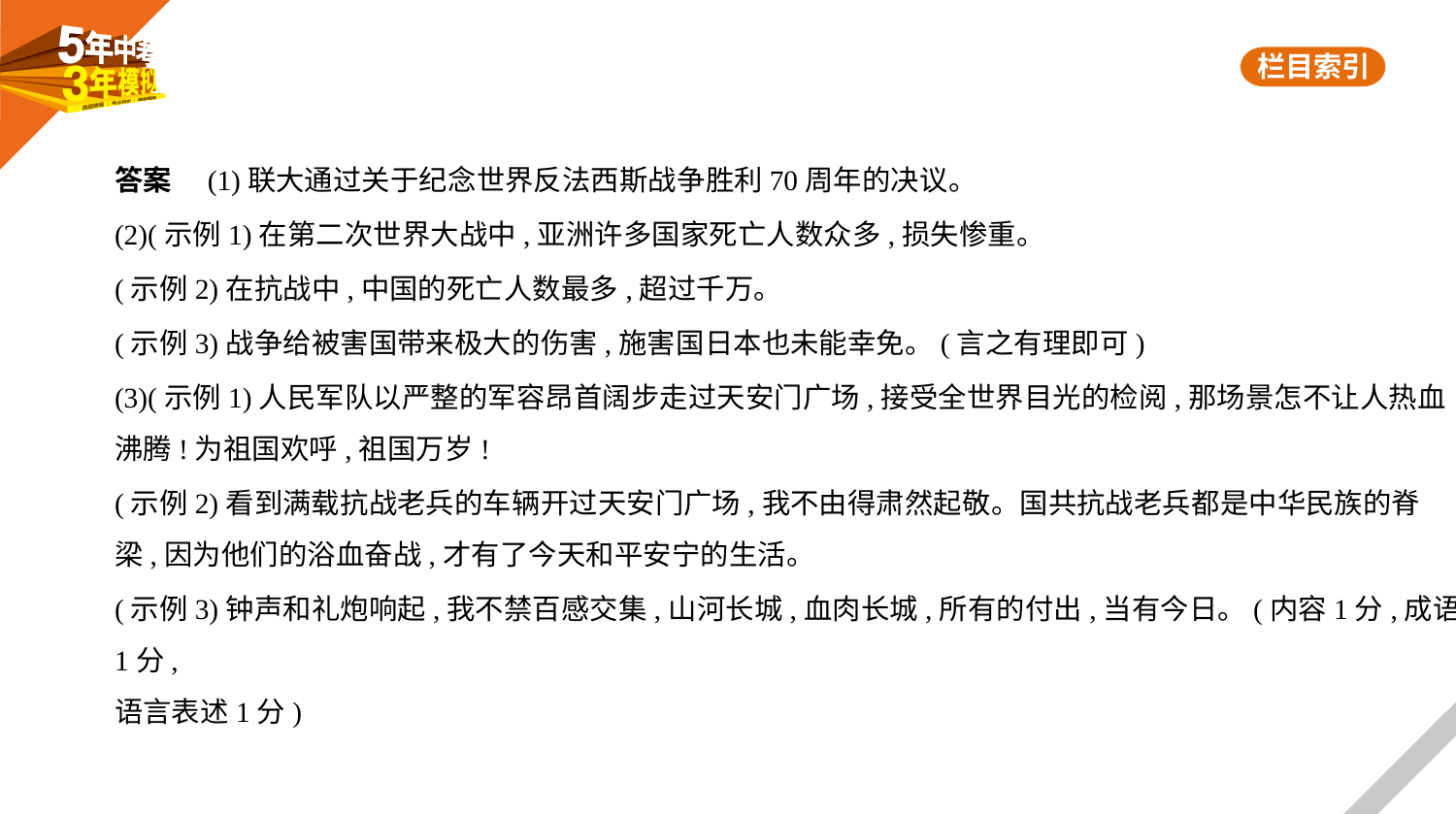

答案　(1)联大通过关于纪念世界反法西斯战争胜利70周年的决议。
(2)(示例1)在第二次世界大战中,亚洲许多国家死亡人数众多,损失惨重。
(示例2)在抗战中,中国的死亡人数最多,超过千万。
(示例3)战争给被害国带来极大的伤害,施害国日本也未能幸免。(言之有理即可)
(3)(示例1)人民军队以严整的军容昂首阔步走过天安门广场,接受全世界目光的检阅,那场景怎不让人热血
沸腾!为祖国欢呼,祖国万岁!
(示例2)看到满载抗战老兵的车辆开过天安门广场,我不由得肃然起敬。国共抗战老兵都是中华民族的脊
梁,因为他们的浴血奋战,才有了今天和平安宁的生活。
(示例3)钟声和礼炮响起,我不禁百感交集,山河长城,血肉长城,所有的付出,当有今日。(内容1分,成语1分,
语言表述1分)